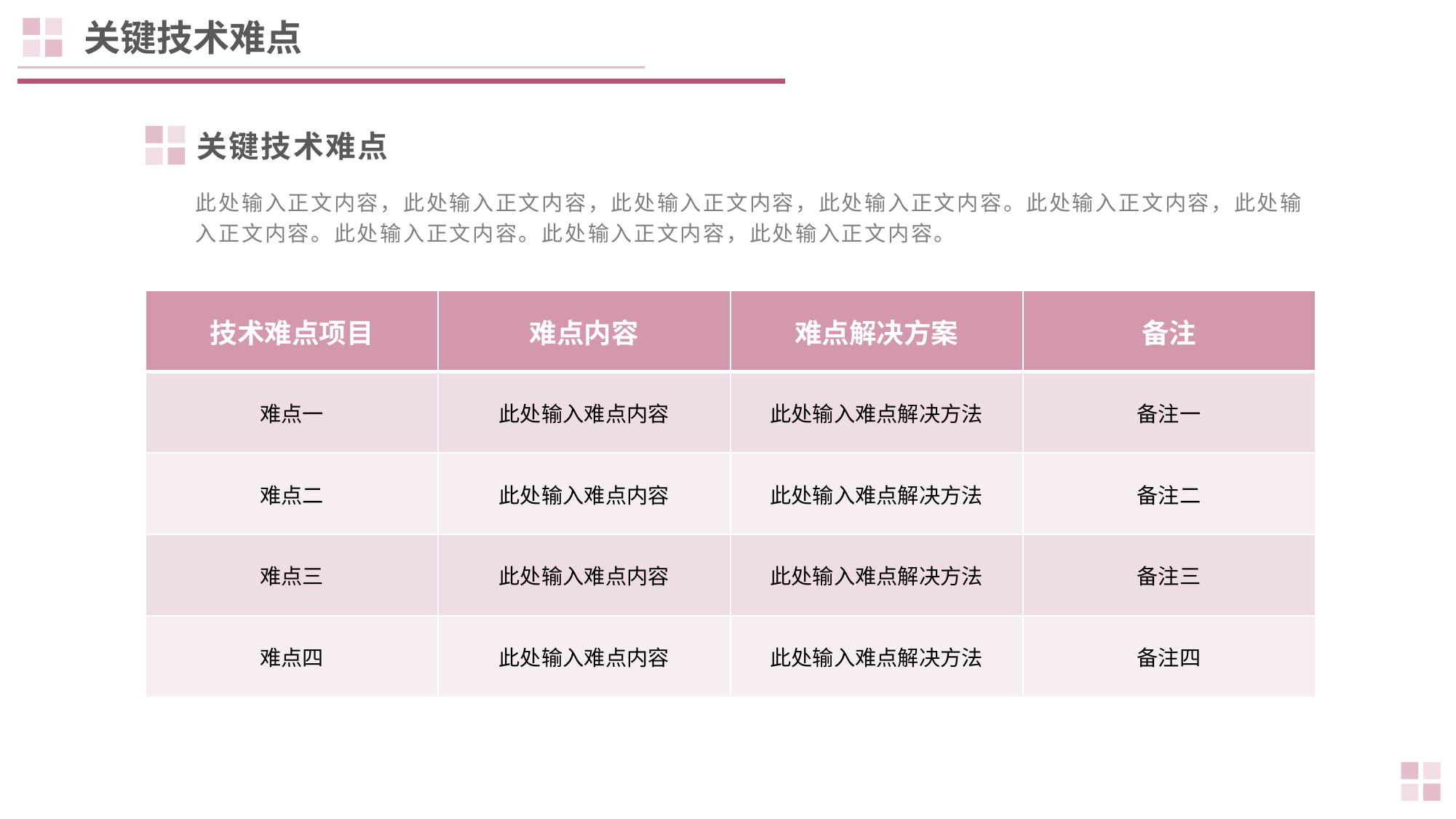

关键技术难点

关键技术难点

此处输入正文内容，此处输入正文内容，此处输入正文内容，此处输入正文内容。此处输入正文内容，此处输入正文内容。此处输入正文内容。此处输入正文内容，此处输入正文内容。
| 技术难点项目 | 难点内容 | 难点解决方案 | 备注 |
| --- | --- | --- | --- |
| 难点一 | 此处输入难点内容 | 此处输入难点解决方法 | 备注一 |
| 难点二 | 此处输入难点内容 | 此处输入难点解决方法 | 备注二 |
| 难点三 | 此处输入难点内容 | 此处输入难点解决方法 | 备注三 |
| 难点四 | 此处输入难点内容 | 此处输入难点解决方法 | 备注四 |